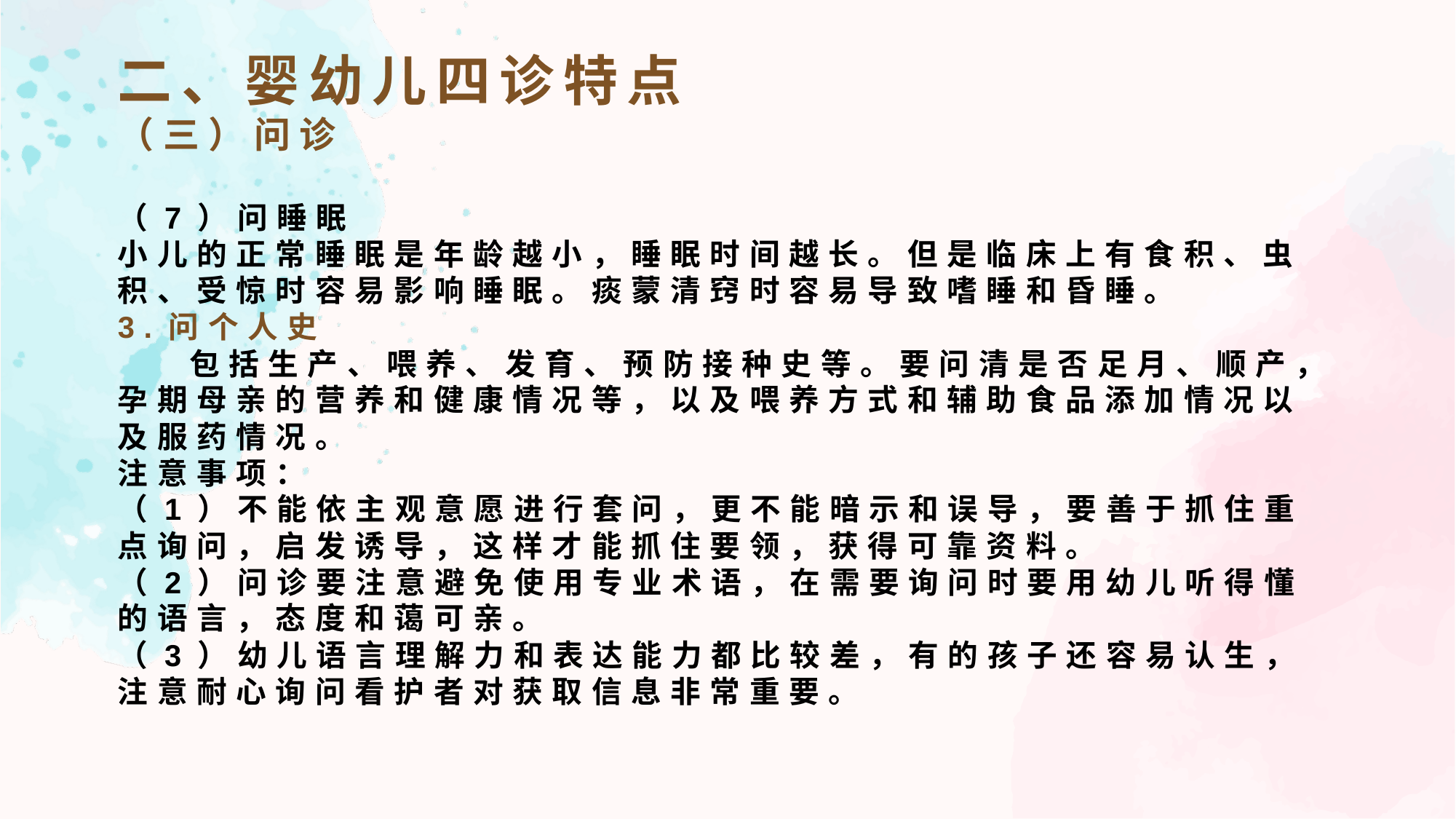

二、婴幼儿四诊特点
（三）问诊

（7）问睡眠
小儿的正常睡眠是年龄越小，睡眠时间越长。但是临床上有食积、虫积、受惊时容易影响睡眠。痰蒙清窍时容易导致嗜睡和昏睡。
3.问个人史
    包括生产、喂养、发育、预防接种史等。要问清是否足月、顺产，孕期母亲的营养和健康情况等，以及喂养方式和辅助食品添加情况以及服药情况。
注意事项：
（1）不能依主观意愿进行套问，更不能暗示和误导，要善于抓住重点询问，启发诱导，这样才能抓住要领，获得可靠资料。
（2）问诊要注意避免使用专业术语，在需要询问时要用幼儿听得懂的语言，态度和蔼可亲。
（3）幼儿语言理解力和表达能力都比较差，有的孩子还容易认生，注意耐心询问看护者对获取信息非常重要。